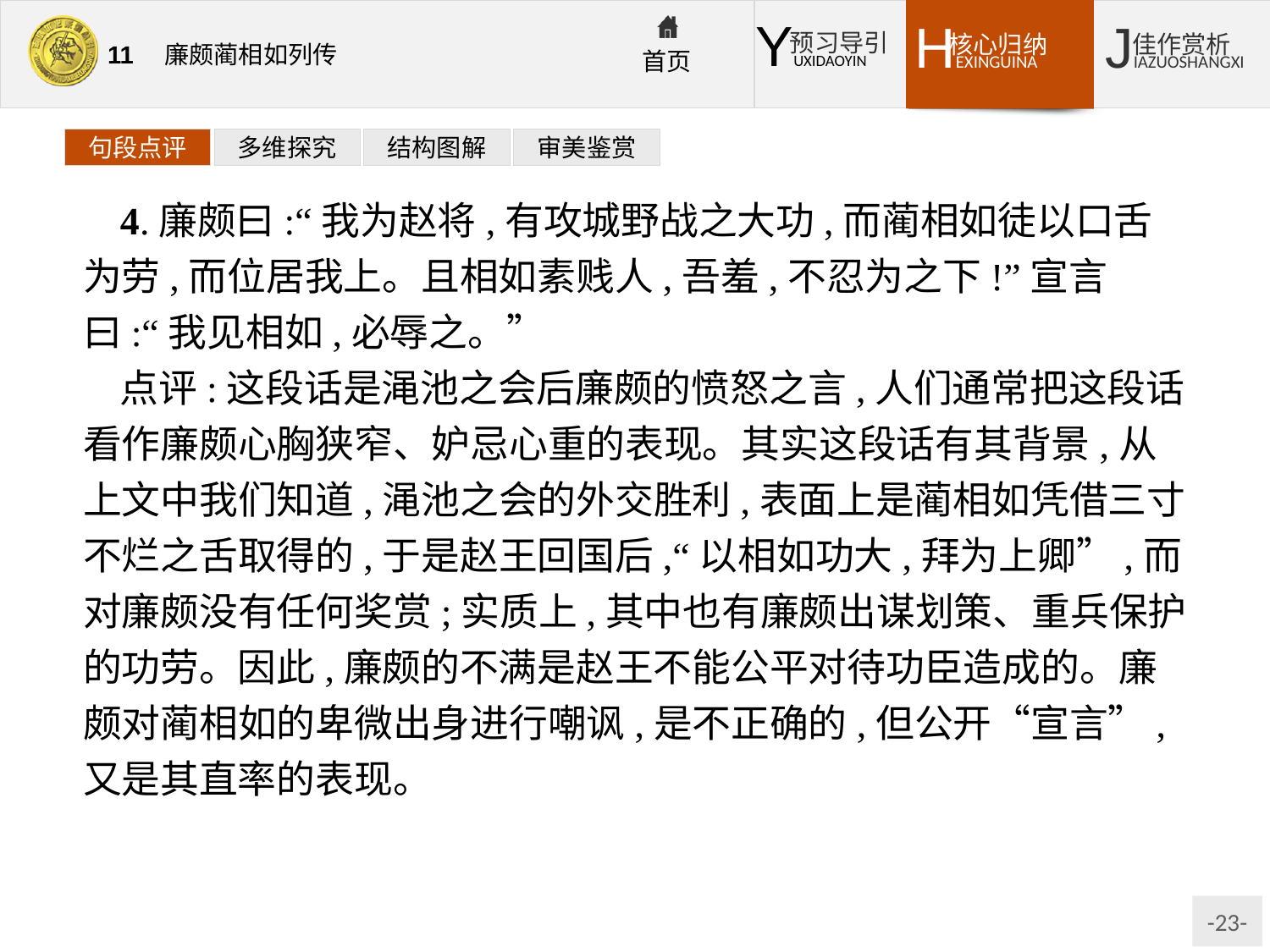

句段点评
多维探究
结构图解
审美鉴赏
4.廉颇曰:“我为赵将,有攻城野战之大功,而蔺相如徒以口舌为劳,而位居我上。且相如素贱人,吾羞,不忍为之下!”宣言曰:“我见相如,必辱之。”
点评:这段话是渑池之会后廉颇的愤怒之言,人们通常把这段话看作廉颇心胸狭窄、妒忌心重的表现。其实这段话有其背景,从上文中我们知道,渑池之会的外交胜利,表面上是蔺相如凭借三寸不烂之舌取得的,于是赵王回国后,“以相如功大,拜为上卿”,而对廉颇没有任何奖赏;实质上,其中也有廉颇出谋划策、重兵保护的功劳。因此,廉颇的不满是赵王不能公平对待功臣造成的。廉颇对蔺相如的卑微出身进行嘲讽,是不正确的,但公开“宣言”,又是其直率的表现。